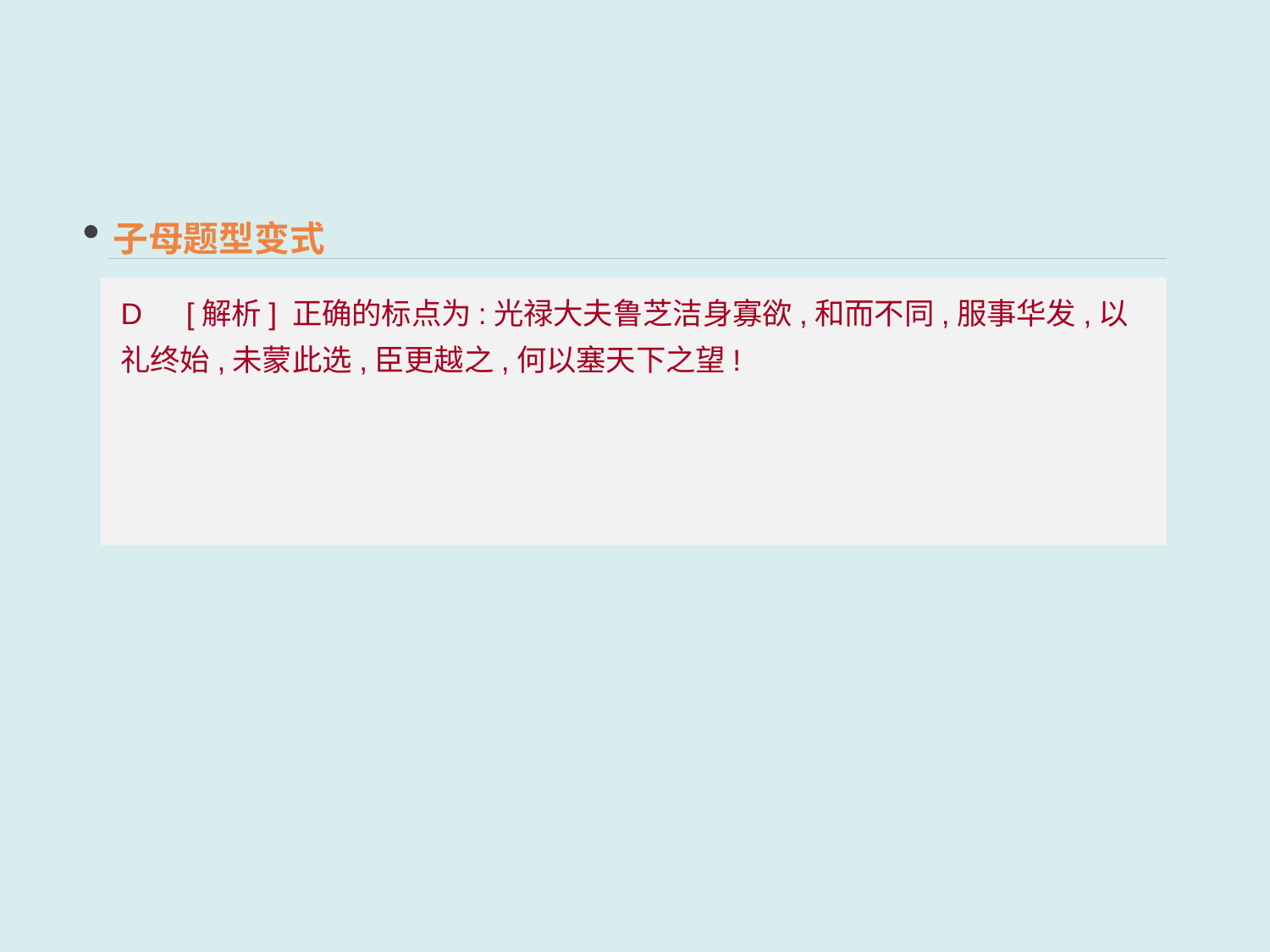

子母题型变式

D　[解析] 正确的标点为:光禄大夫鲁芝洁身寡欲,和而不同,服事华发,以礼终始,未蒙此选,臣更越之,何以塞天下之望!